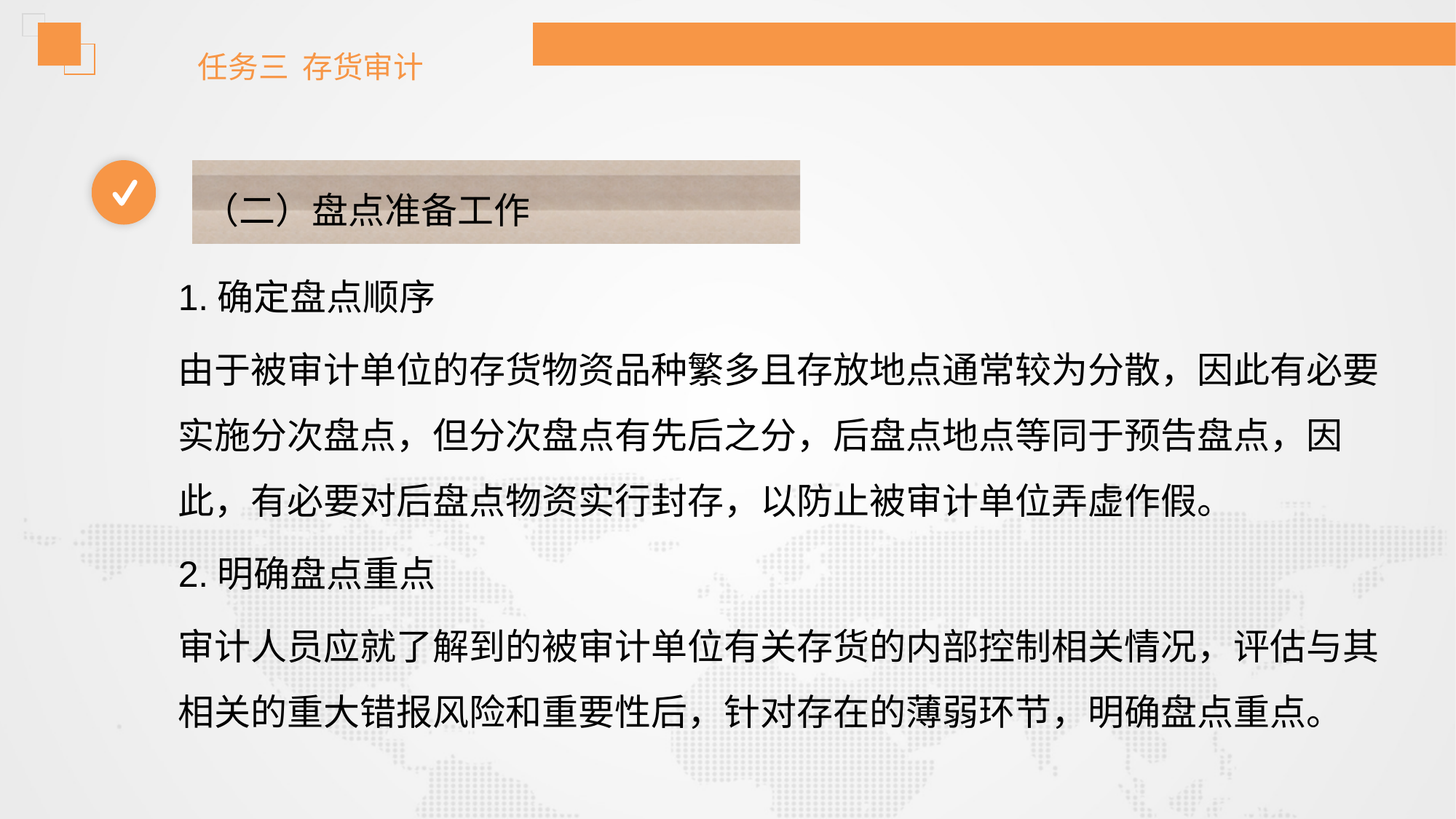

任务三  存货审计

（二）盘点准备工作
1.确定盘点顺序
由于被审计单位的存货物资品种繁多且存放地点通常较为分散，因此有必要实施分次盘点，但分次盘点有先后之分，后盘点地点等同于预告盘点，因此，有必要对后盘点物资实行封存，以防止被审计单位弄虚作假。
2.明确盘点重点
审计人员应就了解到的被审计单位有关存货的内部控制相关情况，评估与其相关的重大错报风险和重要性后，针对存在的薄弱环节，明确盘点重点。